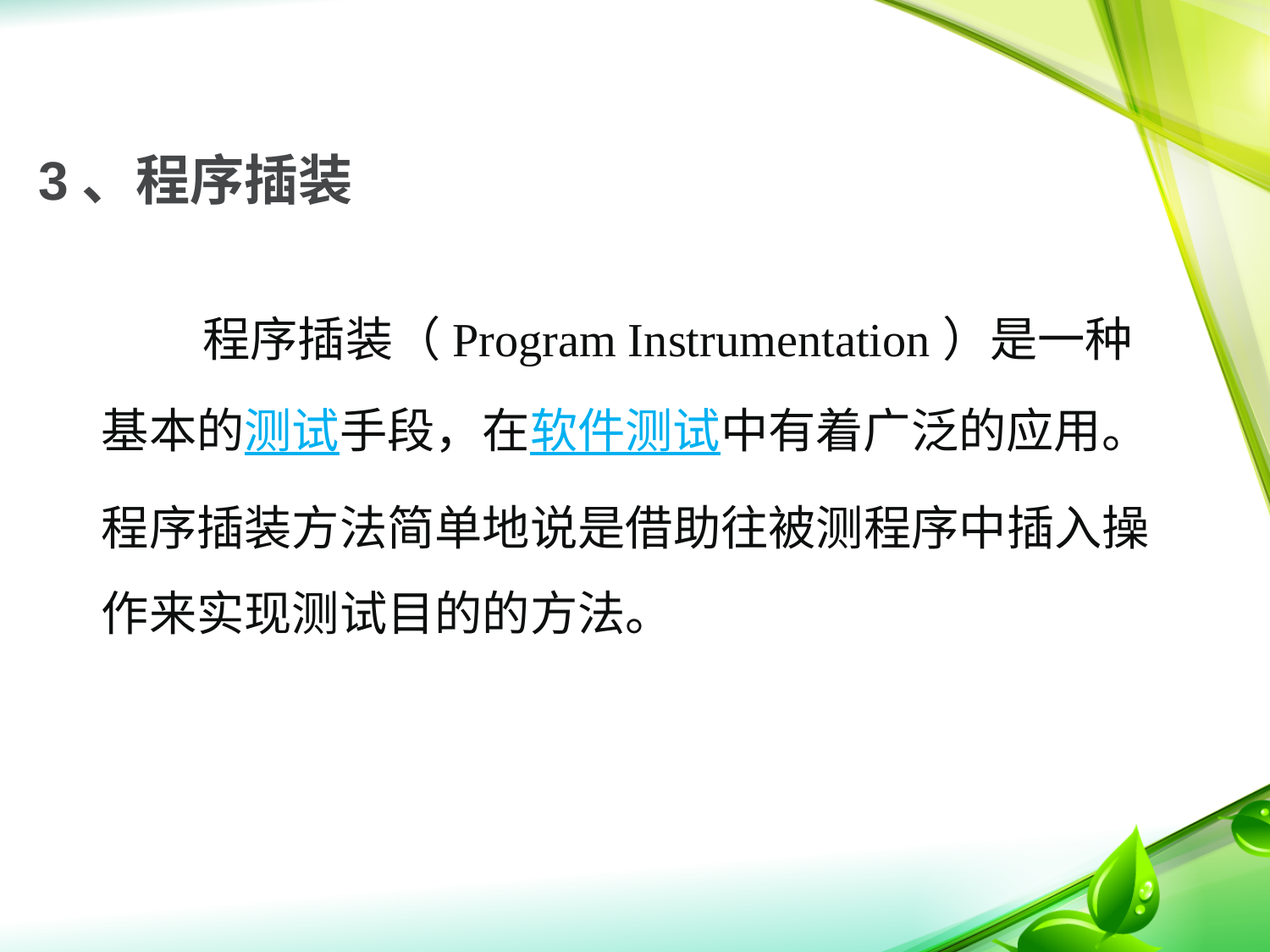

3、程序插装
     程序插装（Program Instrumentation）是一种基本的测试手段，在软件测试中有着广泛的应用。程序插装方法简单地说是借助往被测程序中插入操作来实现测试目的的方法。